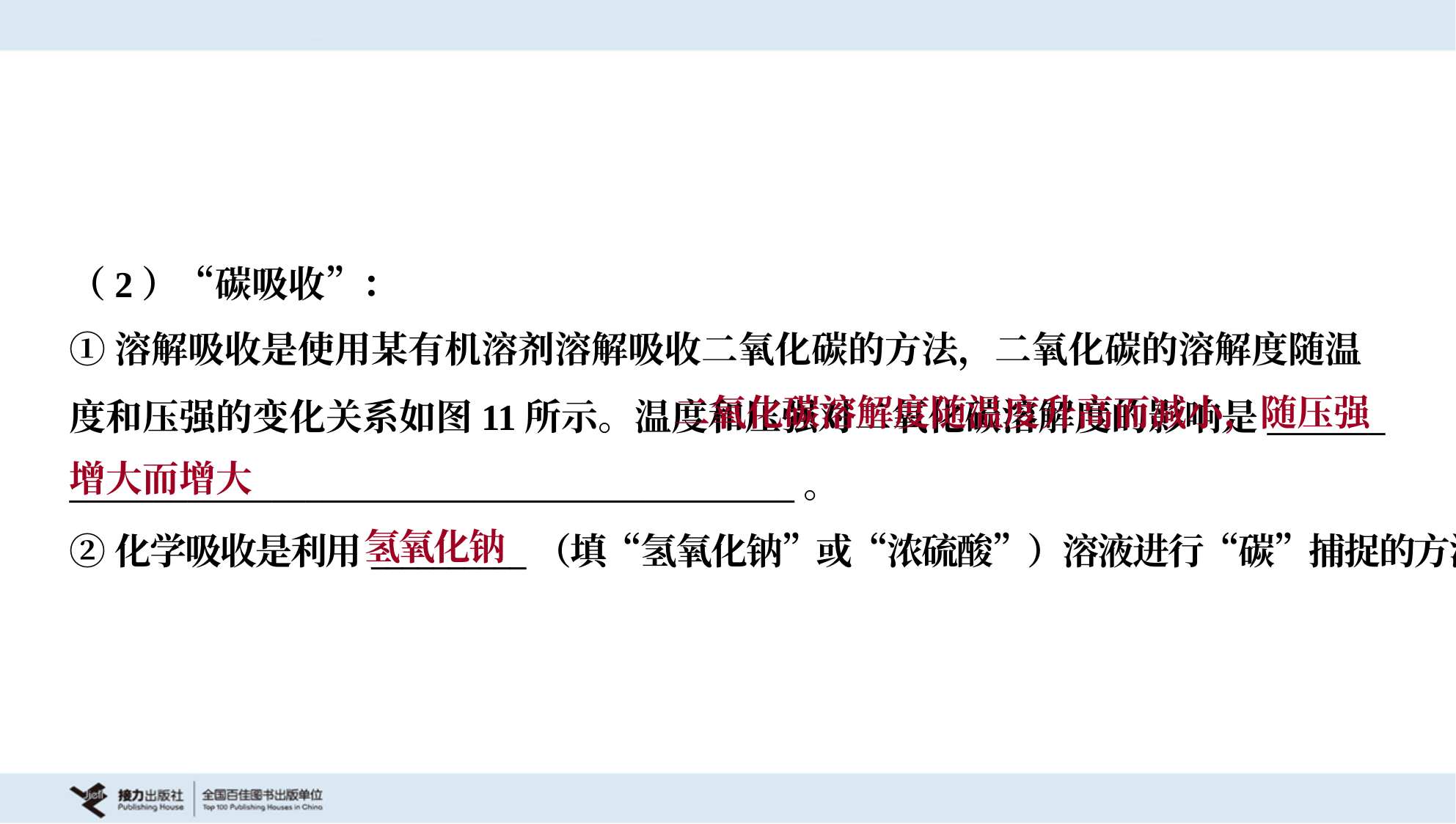

（2）“碳吸收”：
①溶解吸收是使用某有机溶剂溶解吸收二氧化碳的方法，二氧化碳的溶解度随温
度和压强的变化关系如图11所示。温度和压强对二氧化碳溶解度的影响是_______
___________________________________________。
                                                                 二氧化碳溶解度随温度升高而减小，随压强增大而增大
氢氧化钠
②化学吸收是利用__________（填“氢氧化钠”或“浓硫酸”）溶液进行“碳”捕捉的方法。